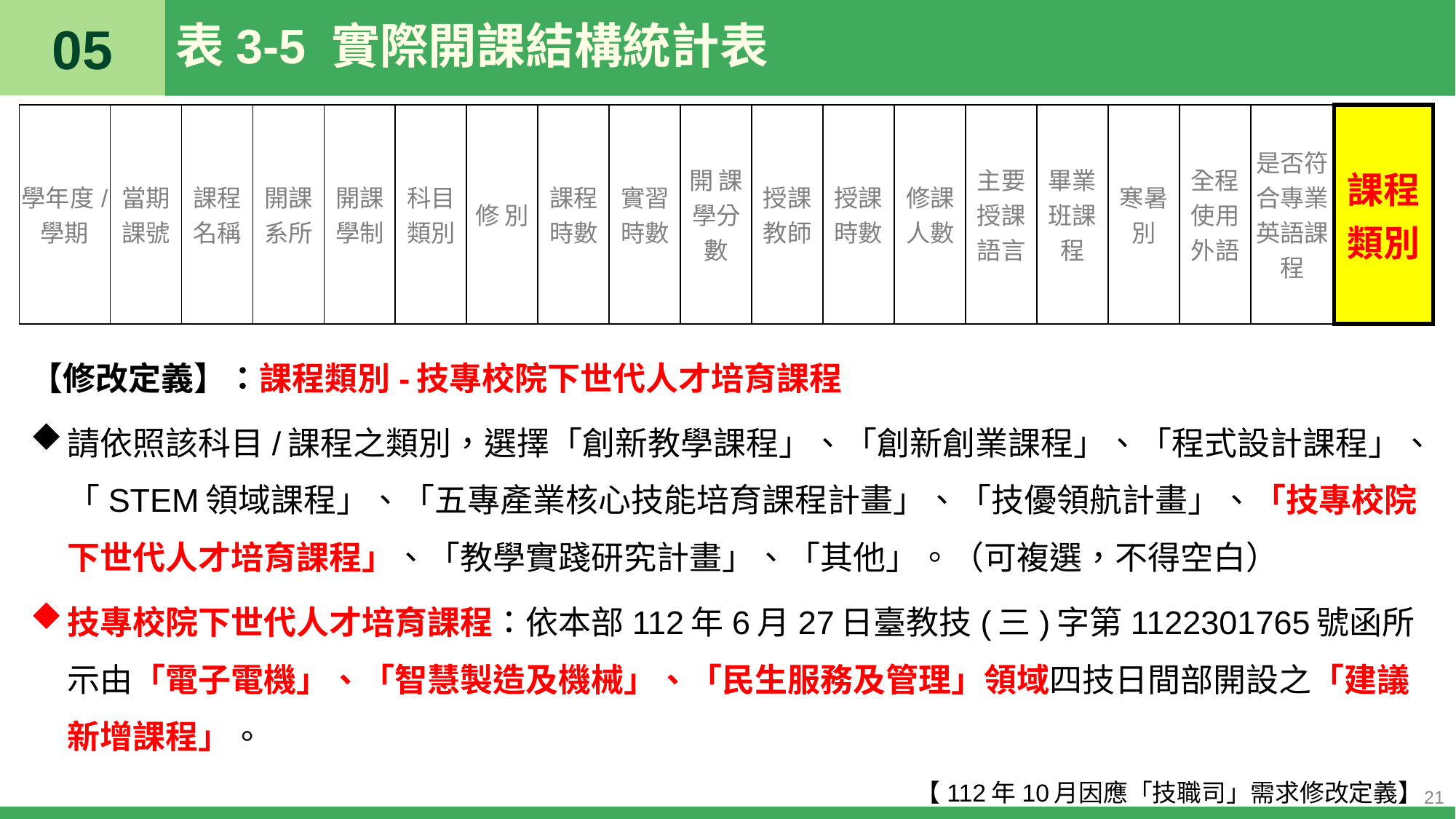

05
# 表3-5 實際開課結構統計表
| 學年度/ 學期 | 當期 課號 | 課程名稱 | 開課系所 | 開課學制 | 科目類別 | 修 別 | 課程時數 | 實習時數 | 開 課 學分數 | 授課教師 | 授課 時數 | 修課 人數 | 主要授課語言 | 畢業班課程 | 寒暑別 | 全程使用外語 | 是否符合專業英語課程 | 課程 類別 |
| --- | --- | --- | --- | --- | --- | --- | --- | --- | --- | --- | --- | --- | --- | --- | --- | --- | --- | --- |
【修改定義】：課程類別-技專校院下世代人才培育課程
請依照該科目/課程之類別，選擇「創新教學課程」、「創新創業課程」、「程式設計課程」、「STEM領域課程」、「五專產業核心技能培育課程計畫」、「技優領航計畫」、「技專校院下世代人才培育課程」、「教學實踐研究計畫」、「其他」。（可複選，不得空白）
技專校院下世代人才培育課程：依本部112年6月27日臺教技(三)字第1122301765號函所示由「電子電機」、「智慧製造及機械」、「民生服務及管理」領域四技日間部開設之「建議新增課程」。
【112年10月因應「技職司」需求修改定義】
21